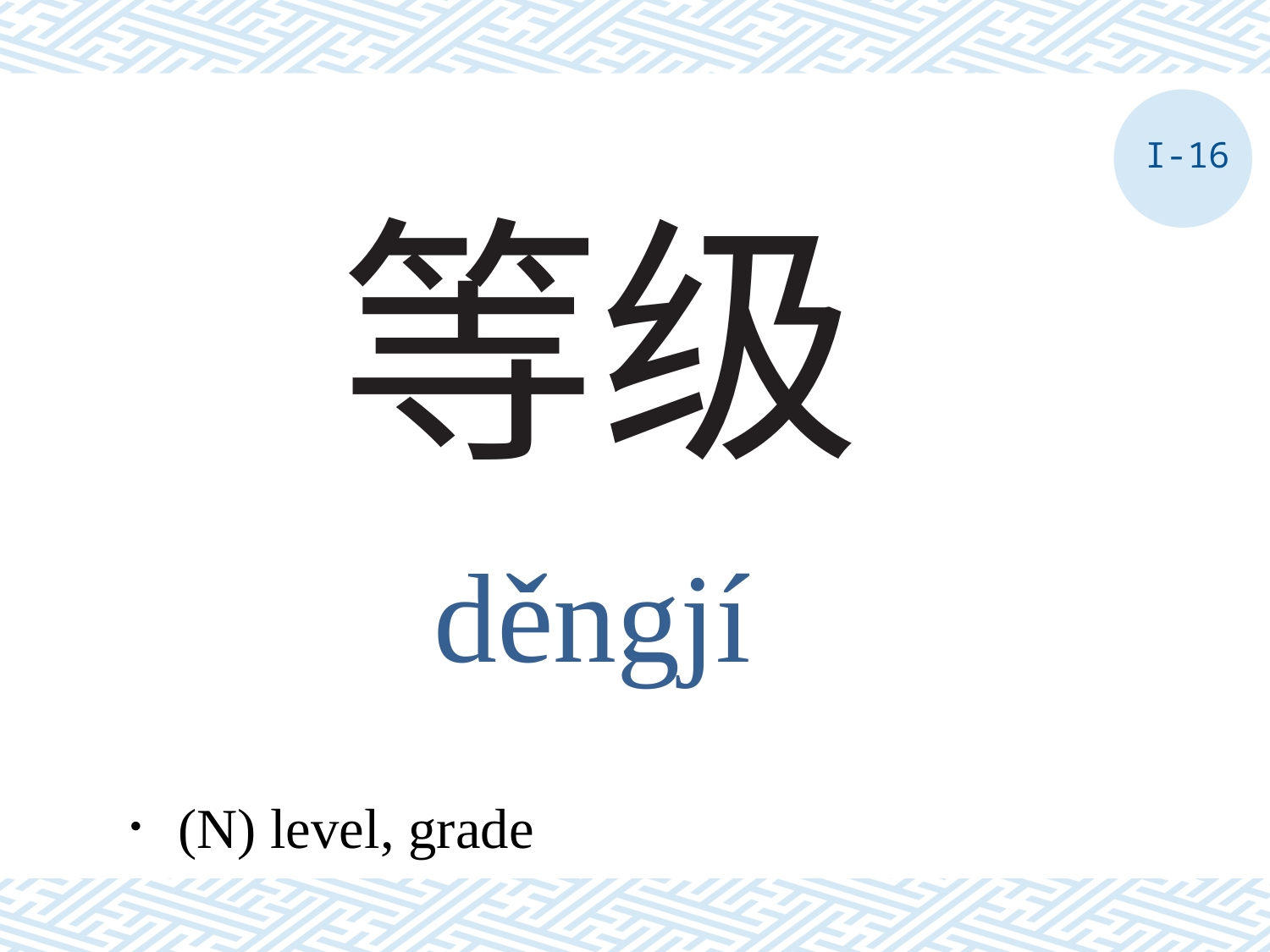

I-16

# 等级
děngjí
．(N) level, grade